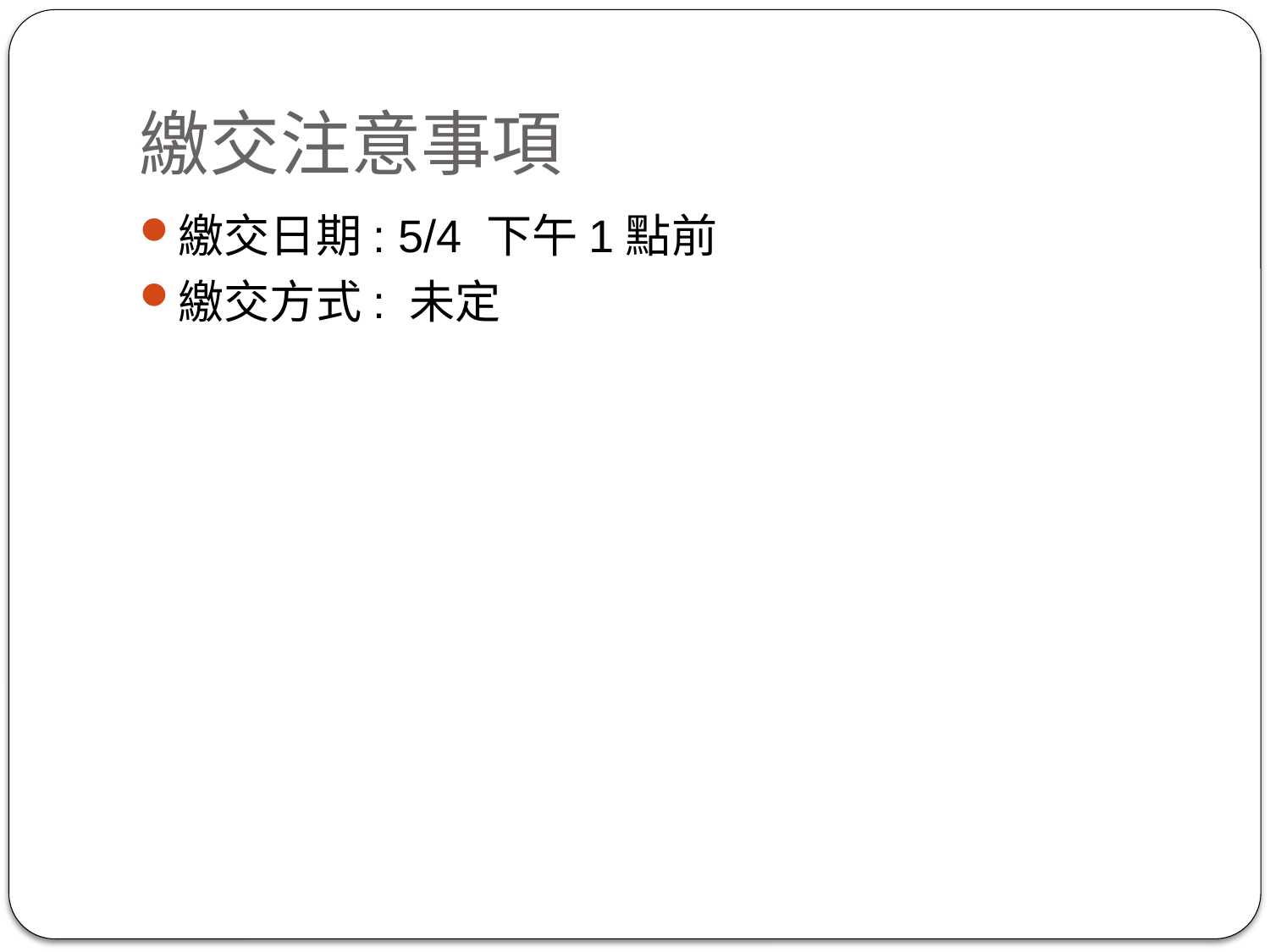

# 繳交注意事項
繳交日期: 5/4 下午1點前
繳交方式: 未定